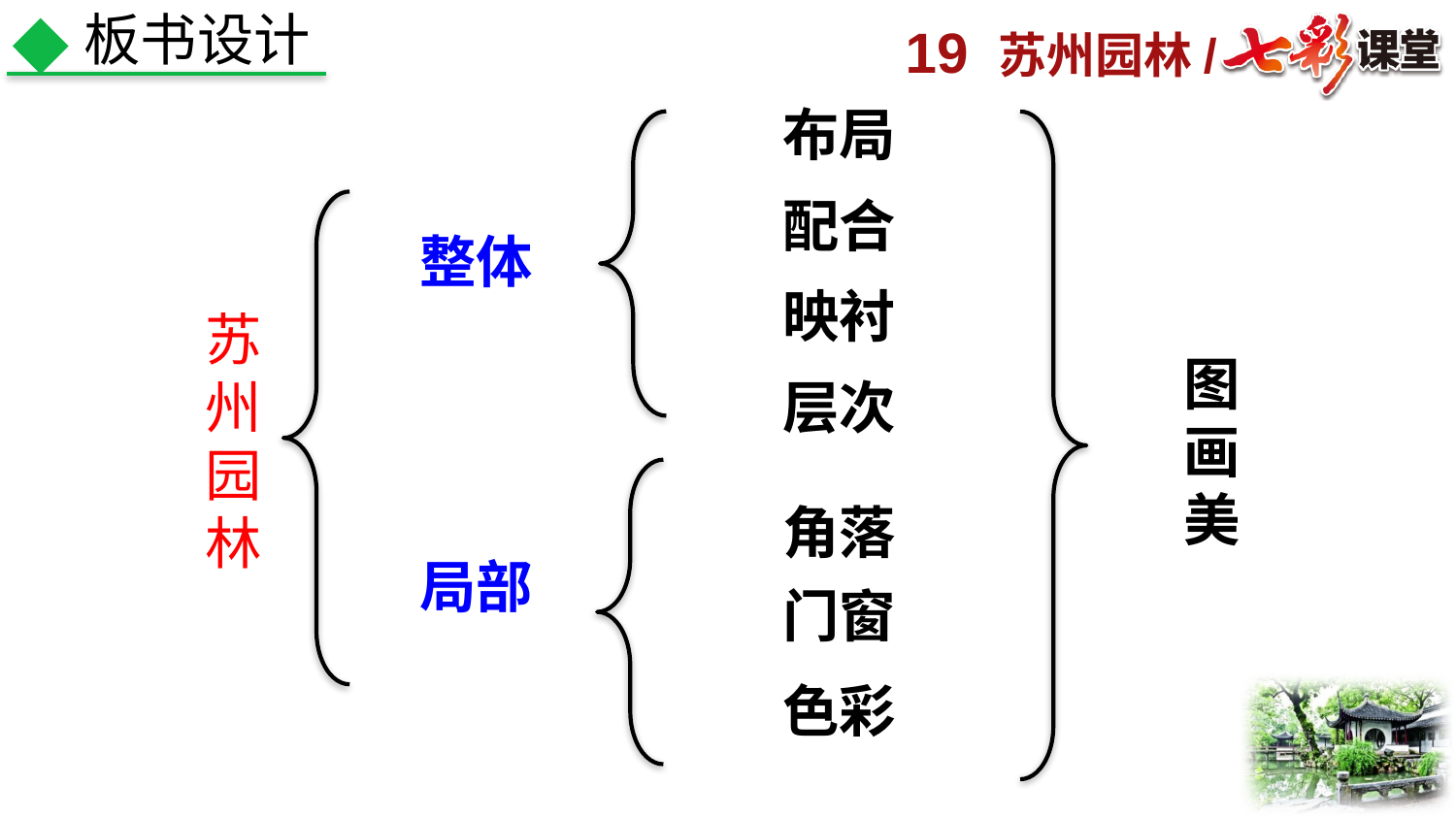

板书设计

布局

配合

整体
映衬
苏州园林
图画美
层次

角落
局部
门窗
色彩